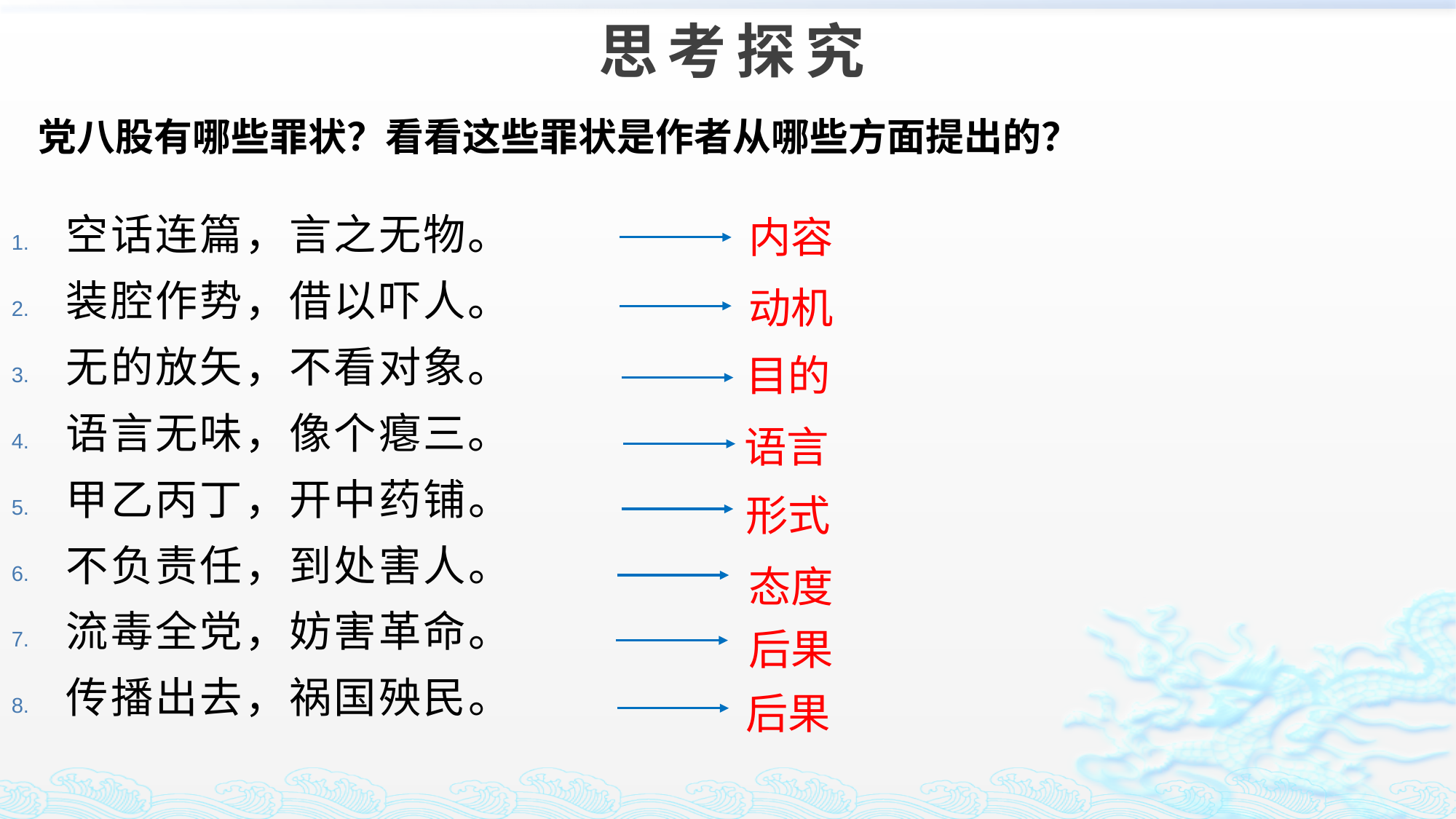

# 思考探究
党八股有哪些罪状？看看这些罪状是作者从哪些方面提出的？
空话连篇，言之无物。
装腔作势，借以吓人。
无的放矢，不看对象。
语言无味，像个瘪三。
甲乙丙丁，开中药铺。
不负责任，到处害人。
流毒全党，妨害革命。
传播出去，祸国殃民。
内容
动机
目的
语言
形式
态度
后果
后果